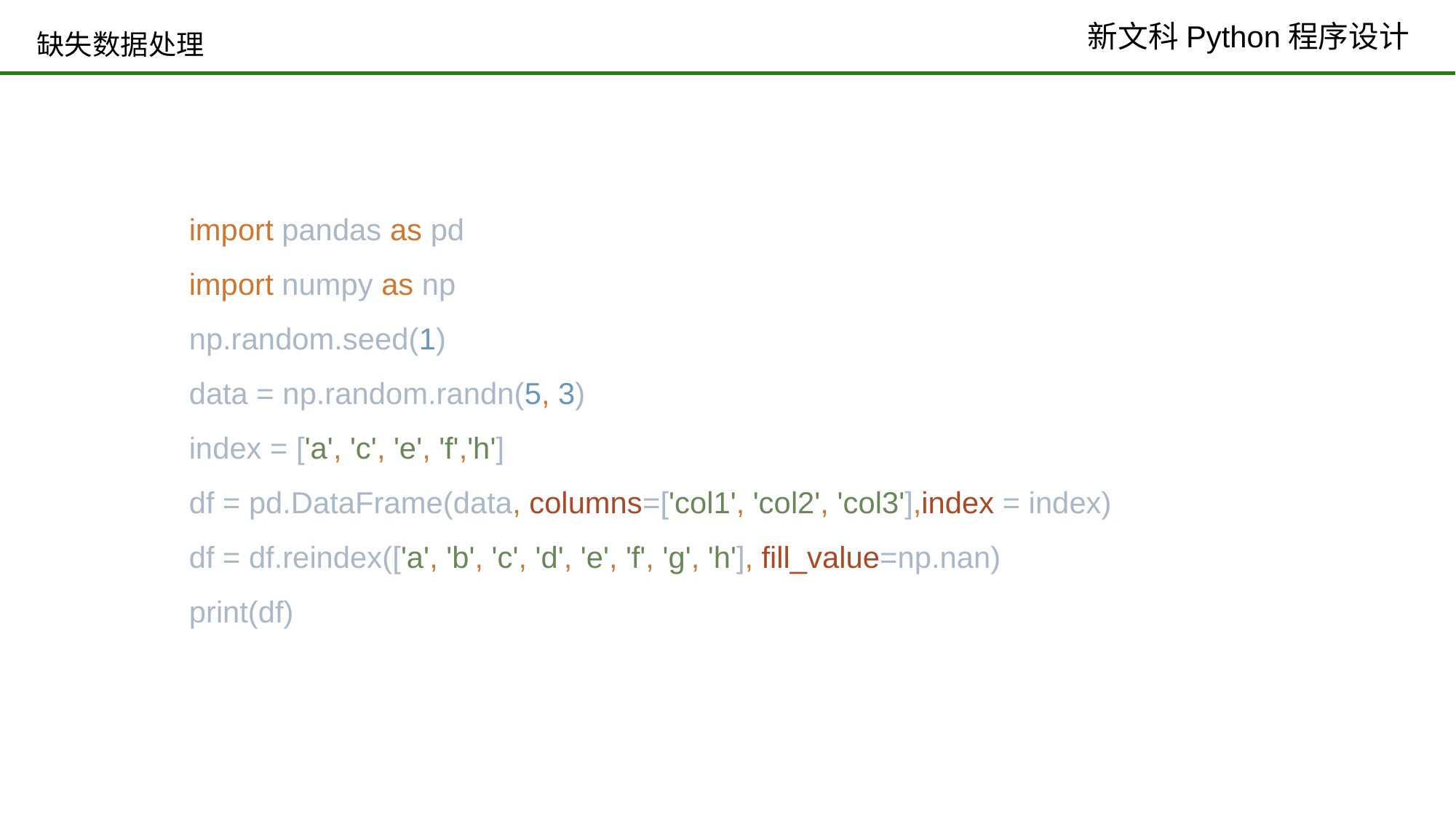

# 缺失数据处理
import pandas as pd
import numpy as np
np.random.seed(1)
data = np.random.randn(5, 3)
index = ['a', 'c', 'e', 'f','h']
df = pd.DataFrame(data, columns=['col1', 'col2', 'col3'],index = index)
df = df.reindex(['a', 'b', 'c', 'd', 'e', 'f', 'g', 'h'], fill_value=np.nan)
print(df)